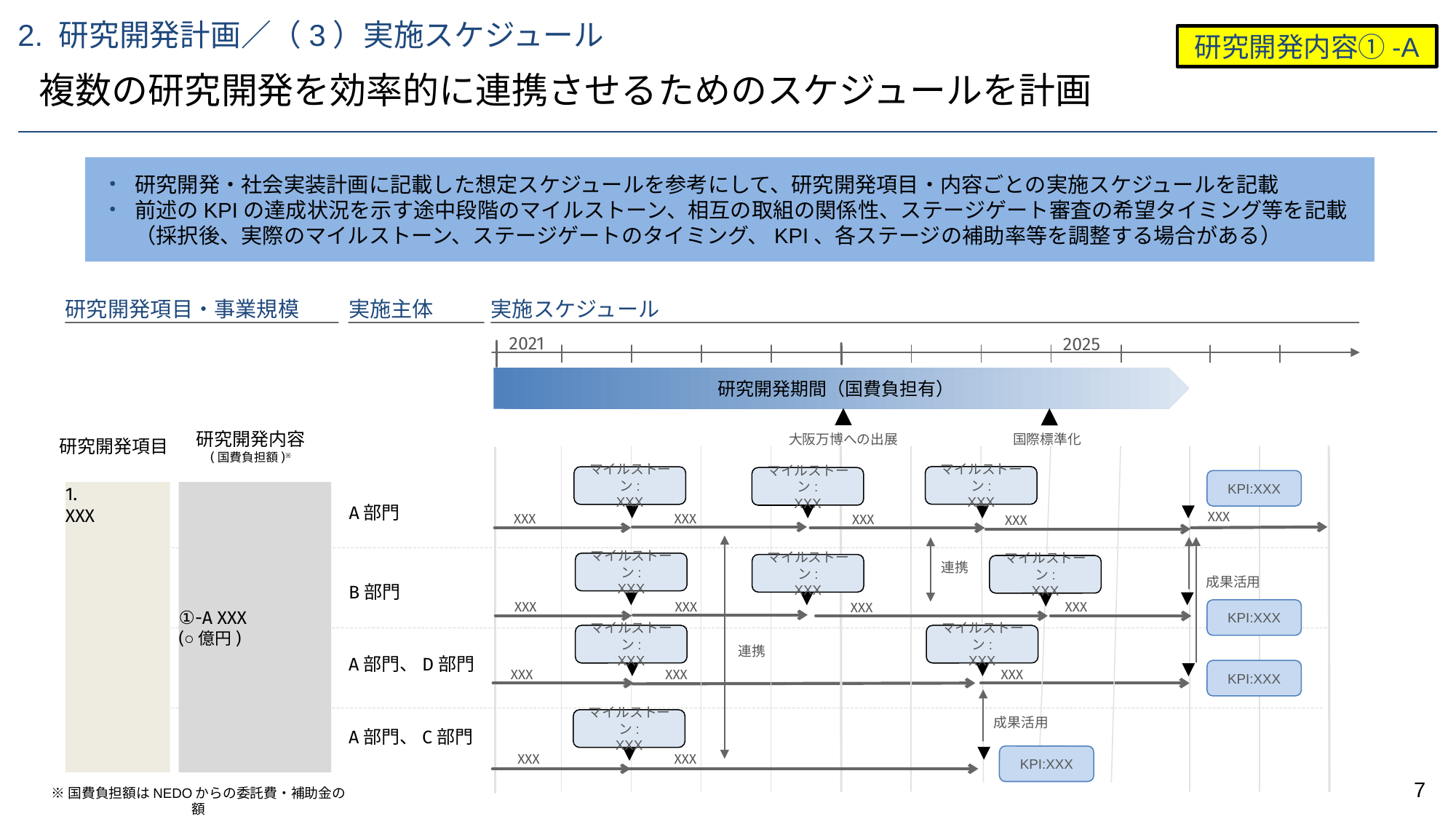

2. 研究開発計画／（3）実施スケジュール
研究開発内容①-A
複数の研究開発を効率的に連携させるためのスケジュールを計画
研究開発・社会実装計画に記載した想定スケジュールを参考にして、研究開発項目・内容ごとの実施スケジュールを記載
前述のKPIの達成状況を示す途中段階のマイルストーン、相互の取組の関係性、ステージゲート審査の希望タイミング等を記載（採択後、実際のマイルストーン、ステージゲートのタイミング、KPI、各ステージの補助率等を調整する場合がある）
研究開発項目・事業規模
実施主体
実施スケジュール
2021
2025
研究開発期間（国費負担有）

大阪万博への出展
国際標準化
研究開発内容
(国費負担額)※
研究開発項目
マイルストーン:
XXX
マイルストーン:
XXX
マイルストーン:
XXX
KPI:XXX
1.
XXX
①-A XXX
(○億円)
A社
A部門
XXX

XXX
XXX
XXX
XXX
連携
マイルストーン:
XXX
マイルストーン:
XXX
マイルストーン:
XXX
成果活用
B部門

XXX
XXX
XXX
XXX
KPI:XXX
マイルストーン:
XXX
マイルストーン:
XXX
連携
A部門、D部門
KPI:XXX
XXX
XXX
XXX

成果活用
マイルストーン:
XXX
A部門、C部門
KPI:XXX

XXX
XXX

※国費負担額はNEDOからの委託費・補助金の額